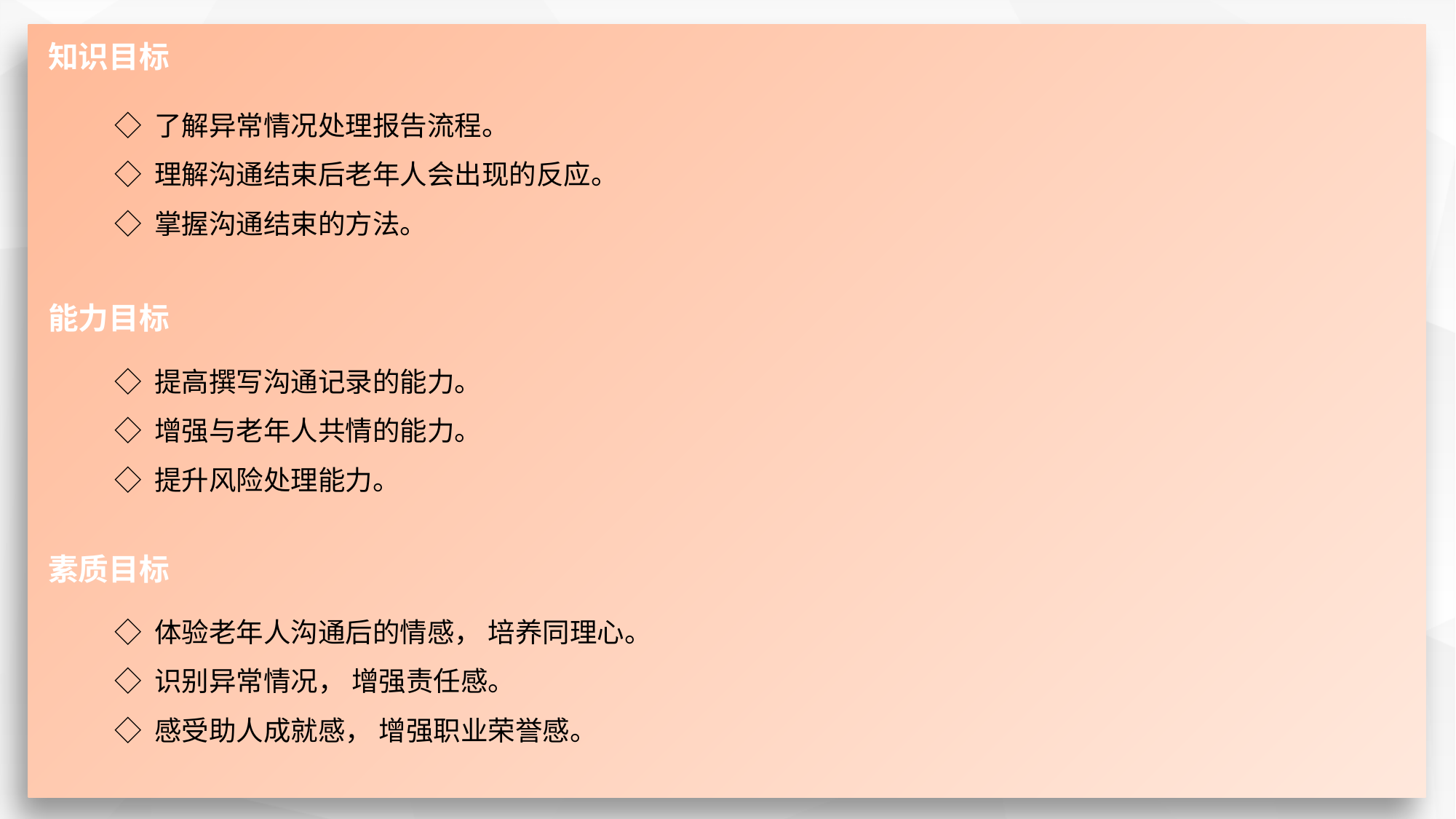

知识目标
◇ 了解异常情况处理报告流程。
◇ 理解沟通结束后老年人会出现的反应。
◇ 掌握沟通结束的方法。
能力目标
◇ 提高撰写沟通记录的能力。
◇ 增强与老年人共情的能力。
◇ 提升风险处理能力。
素质目标
◇ 体验老年人沟通后的情感， 培养同理心。
◇ 识别异常情况， 增强责任感。
◇ 感受助人成就感， 增强职业荣誉感。